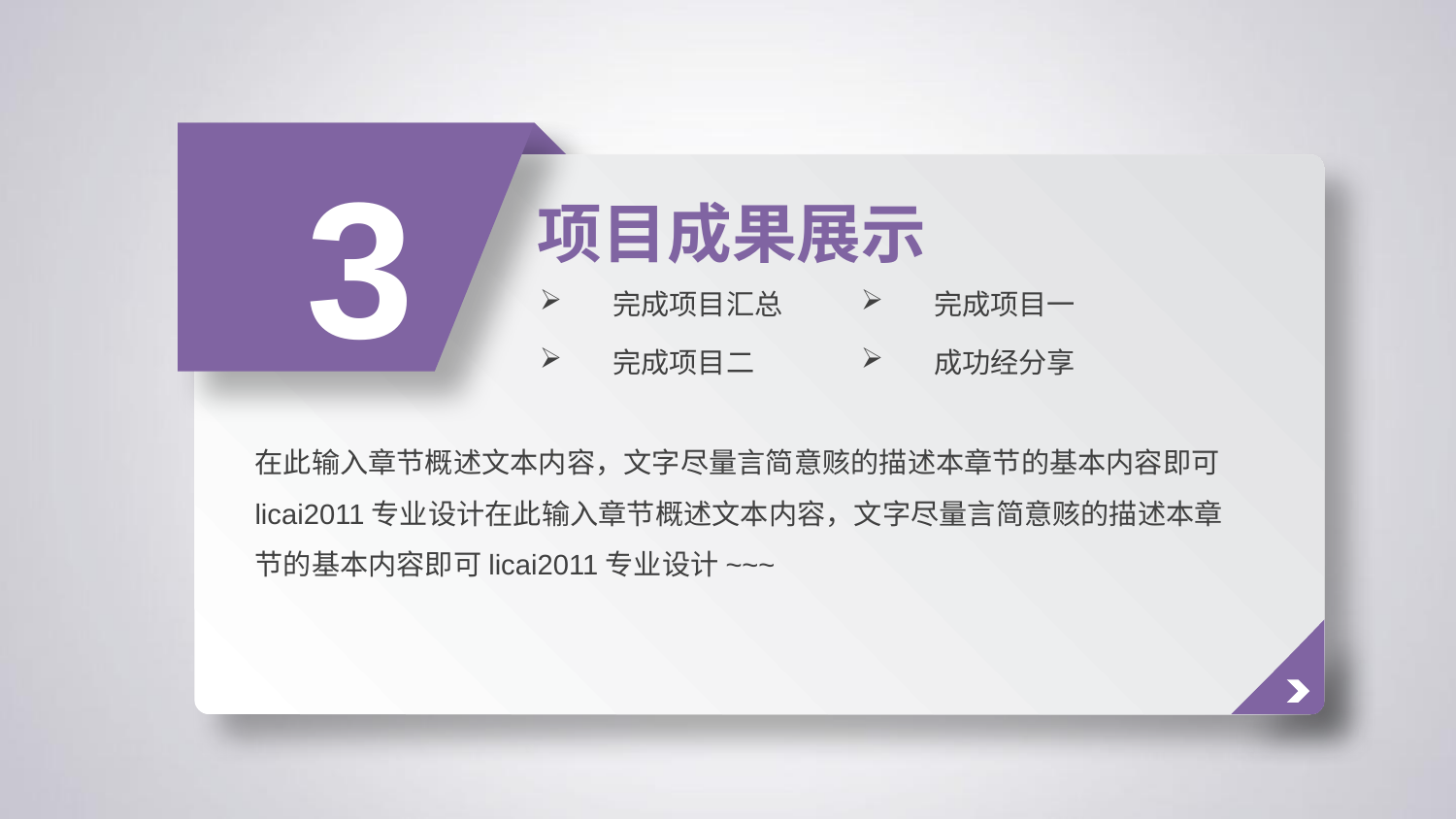

3

项目成果展示
完成项目汇总
完成项目一
完成项目二
成功经分享
在此输入章节概述文本内容，文字尽量言简意赅的描述本章节的基本内容即可licai2011专业设计在此输入章节概述文本内容，文字尽量言简意赅的描述本章节的基本内容即可licai2011专业设计~~~